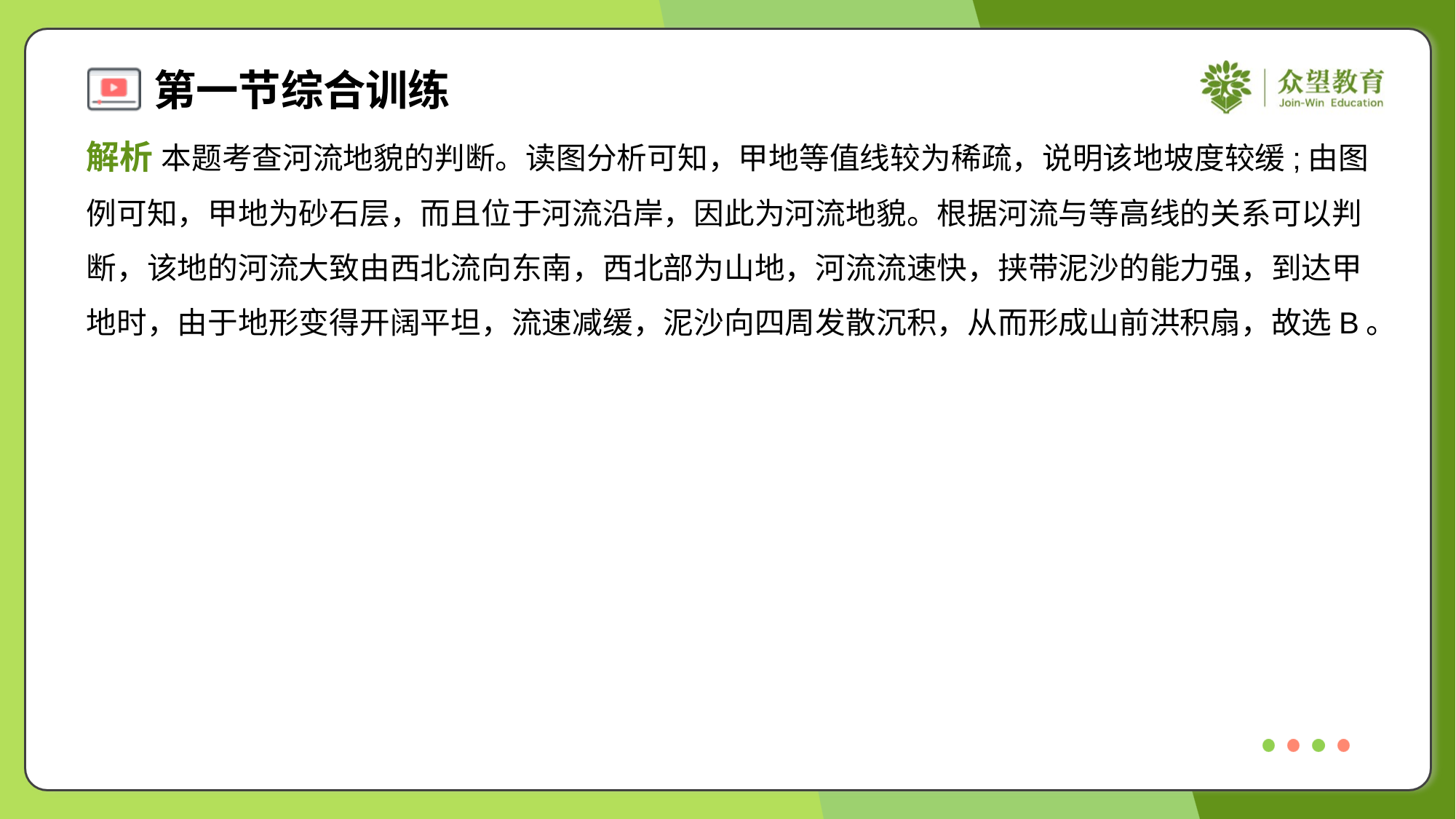

解析 本题考查河流地貌的判断。读图分析可知，甲地等值线较为稀疏，说明该地坡度较缓;由图
例可知，甲地为砂石层，而且位于河流沿岸，因此为河流地貌。根据河流与等高线的关系可以判
断，该地的河流大致由西北流向东南，西北部为山地，河流流速快，挟带泥沙的能力强，到达甲
地时，由于地形变得开阔平坦，流速减缓，泥沙向四周发散沉积，从而形成山前洪积扇，故选B。